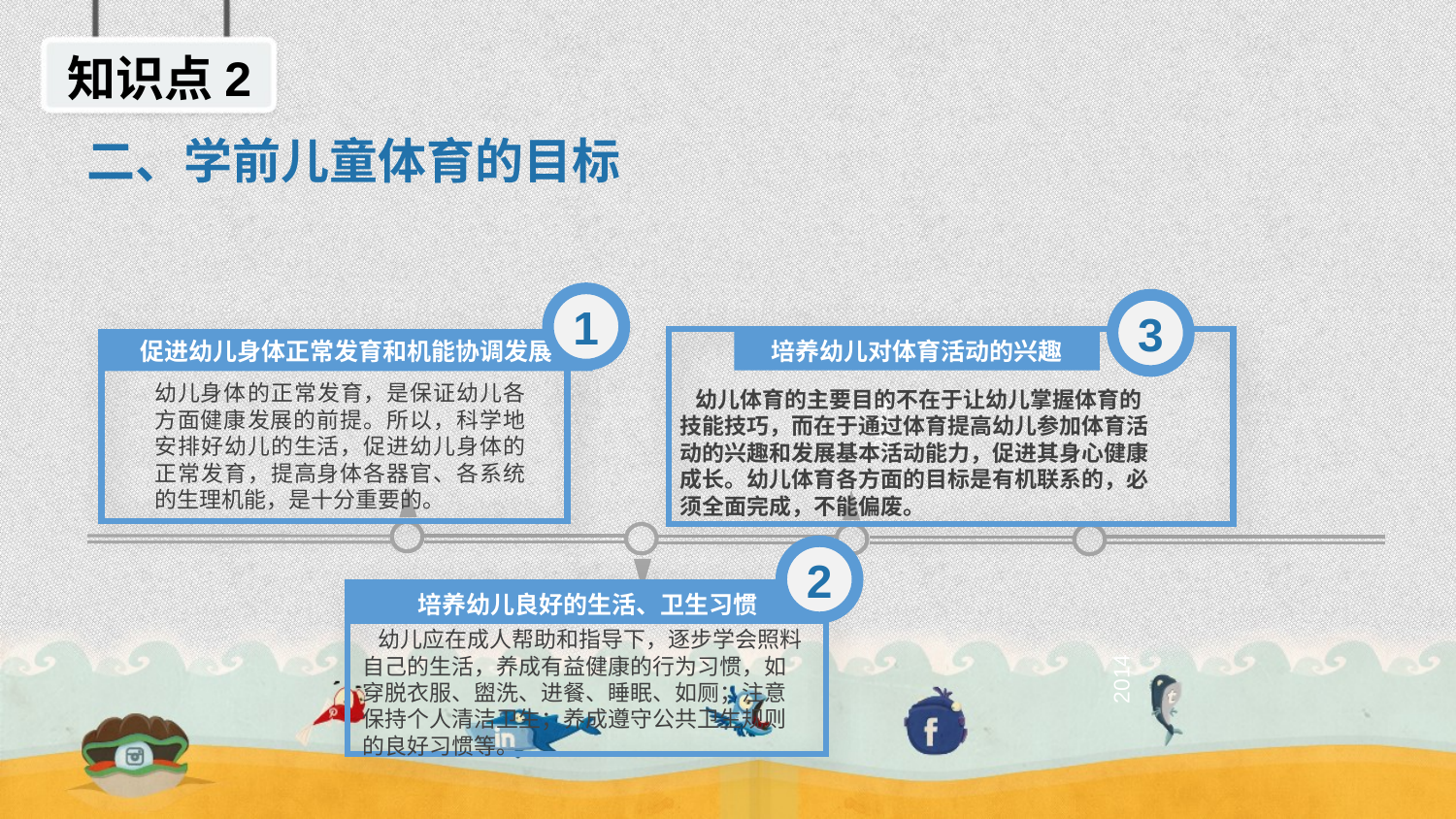

知识点2
二、学前儿童体育的目标

1
3

培养幼儿对体育活动的兴趣
促进幼儿身体正常发育和机能协调发展

幼儿身体的正常发育，是保证幼儿各方面健康发展的前提。所以，科学地安排好幼儿的生活，促进幼儿身体的正常发育，提高身体各器官、各系统的生理机能，是十分重要的。
  幼儿体育的主要目的不在于让幼儿掌握体育的技能技巧，而在于通过体育提高幼儿参加体育活动的兴趣和发展基本活动能力，促进其身心健康成长。幼儿体育各方面的目标是有机联系的，必须全面完成，不能偏废。
2014

2

培养幼儿良好的生活、卫生习惯
  幼儿应在成人帮助和指导下，逐步学会照料自己的生活，养成有益健康的行为习惯，如穿脱衣服、盥洗、进餐、睡眠、如厕；注意保持个人清洁卫生；养成遵守公共卫生规则的良好习惯等。

2014